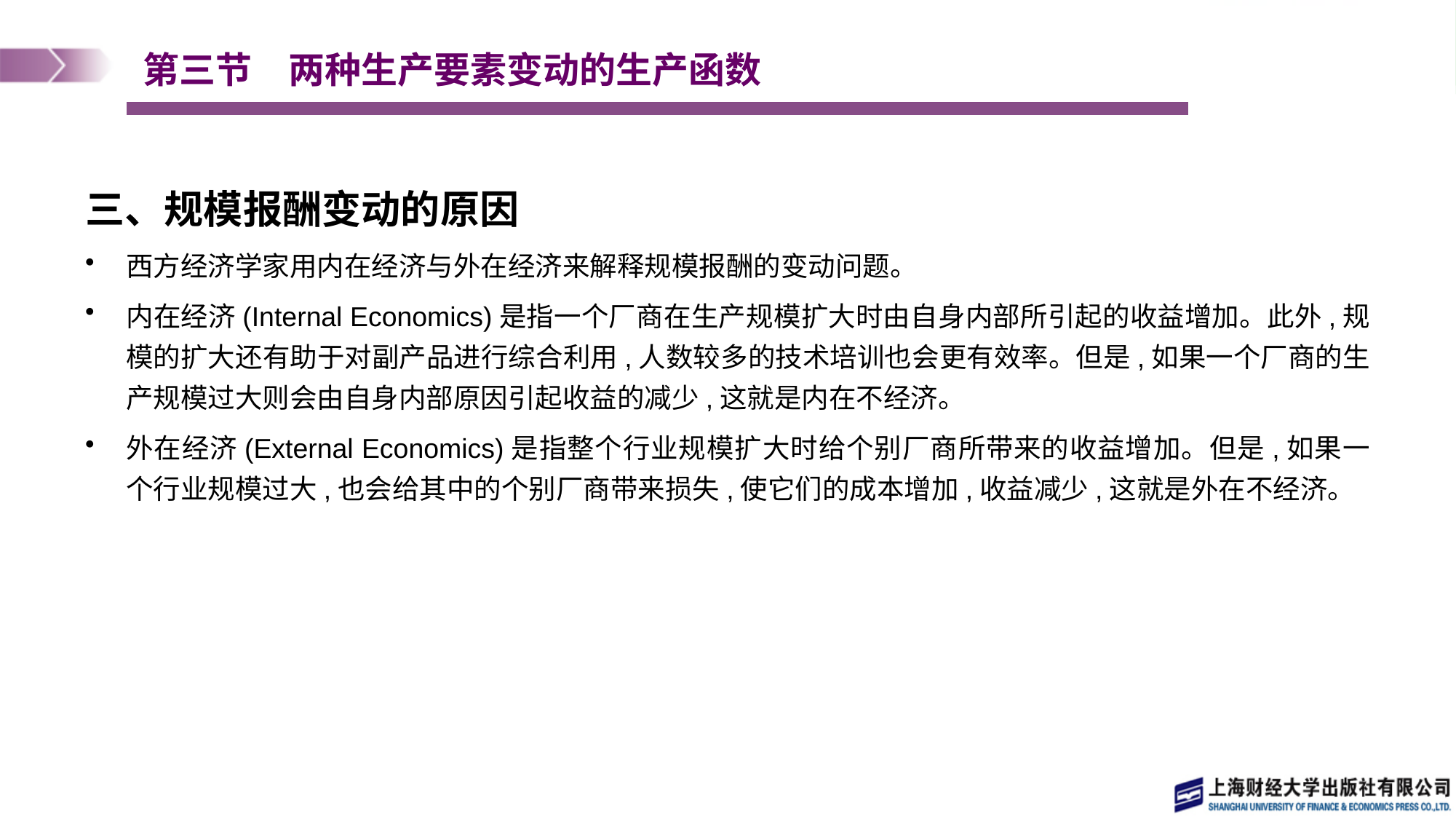

# 第三节　两种生产要素变动的生产函数
三、规模报酬变动的原因
西方经济学家用内在经济与外在经济来解释规模报酬的变动问题。
内在经济(Internal Economics)是指一个厂商在生产规模扩大时由自身内部所引起的收益增加。此外,规模的扩大还有助于对副产品进行综合利用,人数较多的技术培训也会更有效率。但是,如果一个厂商的生产规模过大则会由自身内部原因引起收益的减少,这就是内在不经济。
外在经济(External Economics)是指整个行业规模扩大时给个别厂商所带来的收益增加。但是,如果一个行业规模过大,也会给其中的个别厂商带来损失,使它们的成本增加,收益减少,这就是外在不经济。